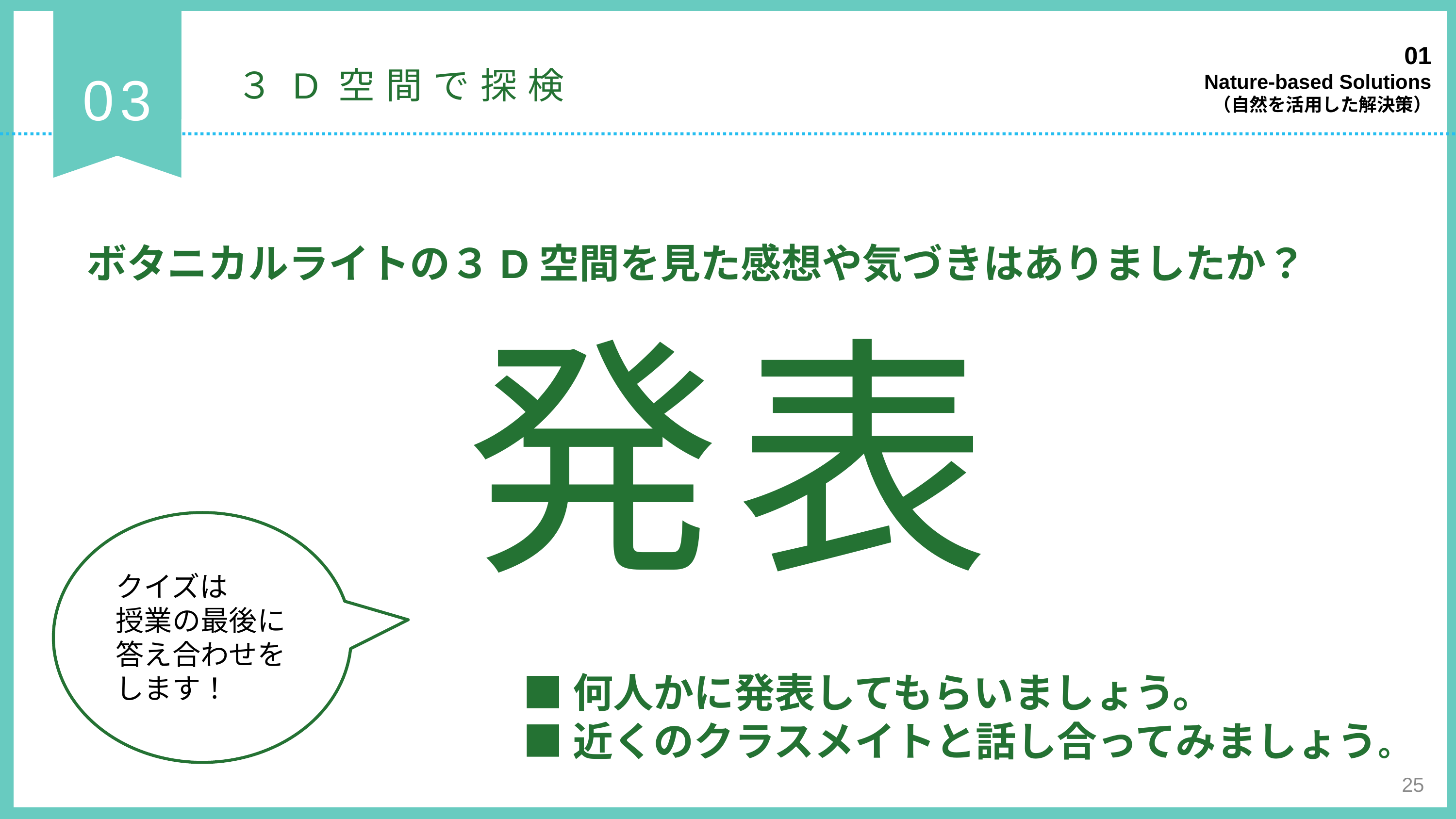

01
Nature-based Solutions
（自然を活用した解決策）
03
３D空間で探検

ボタニカルライトの３D空間を見た感想や気づきはありましたか？

発表
クイズは
授業の最後に答え合わせをします！
■何人かに発表してもらいましょう。
■近くのクラスメイトと話し合ってみましょう。
25